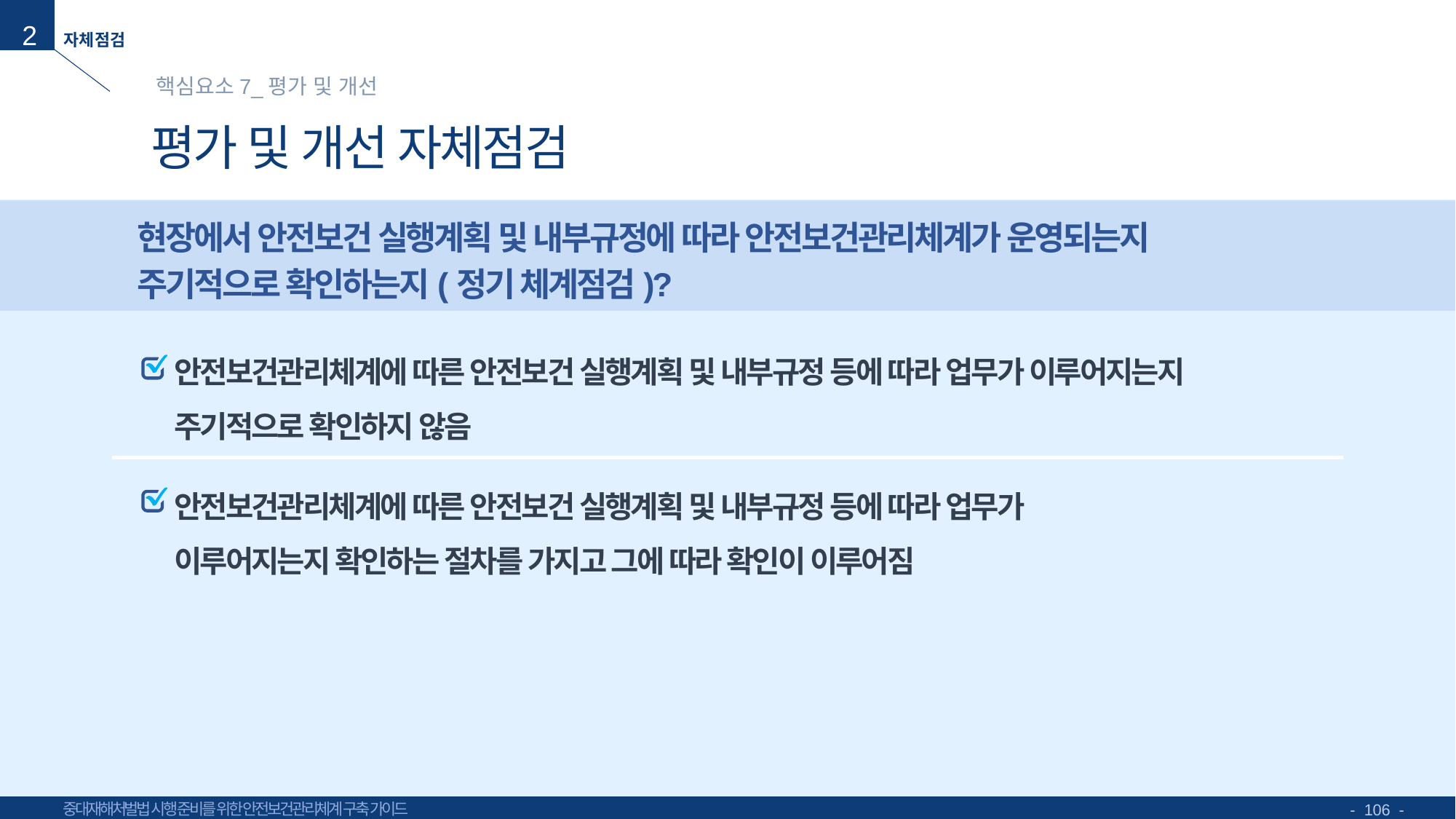

2
핵심요소7_평가 및 개선
# 평가 및 개선 자체점검

현장에서 안전보건 실행계획 및 내부규정에 따라 안전보건관리체계가 운영되는지
주기적으로 확인하는지(정기 체계점검)?
안전보건관리체계에 따른 안전보건 실행계획 및 내부규정 등에 따라 업무가 이루어지는지
주기적으로 확인하지 않음
안전보건관리체계에 따른 안전보건 실행계획 및 내부규정 등에 따라 업무가
이루어지는지 확인하는 절차를 가지고 그에 따라 확인이 이루어짐

-  106  -